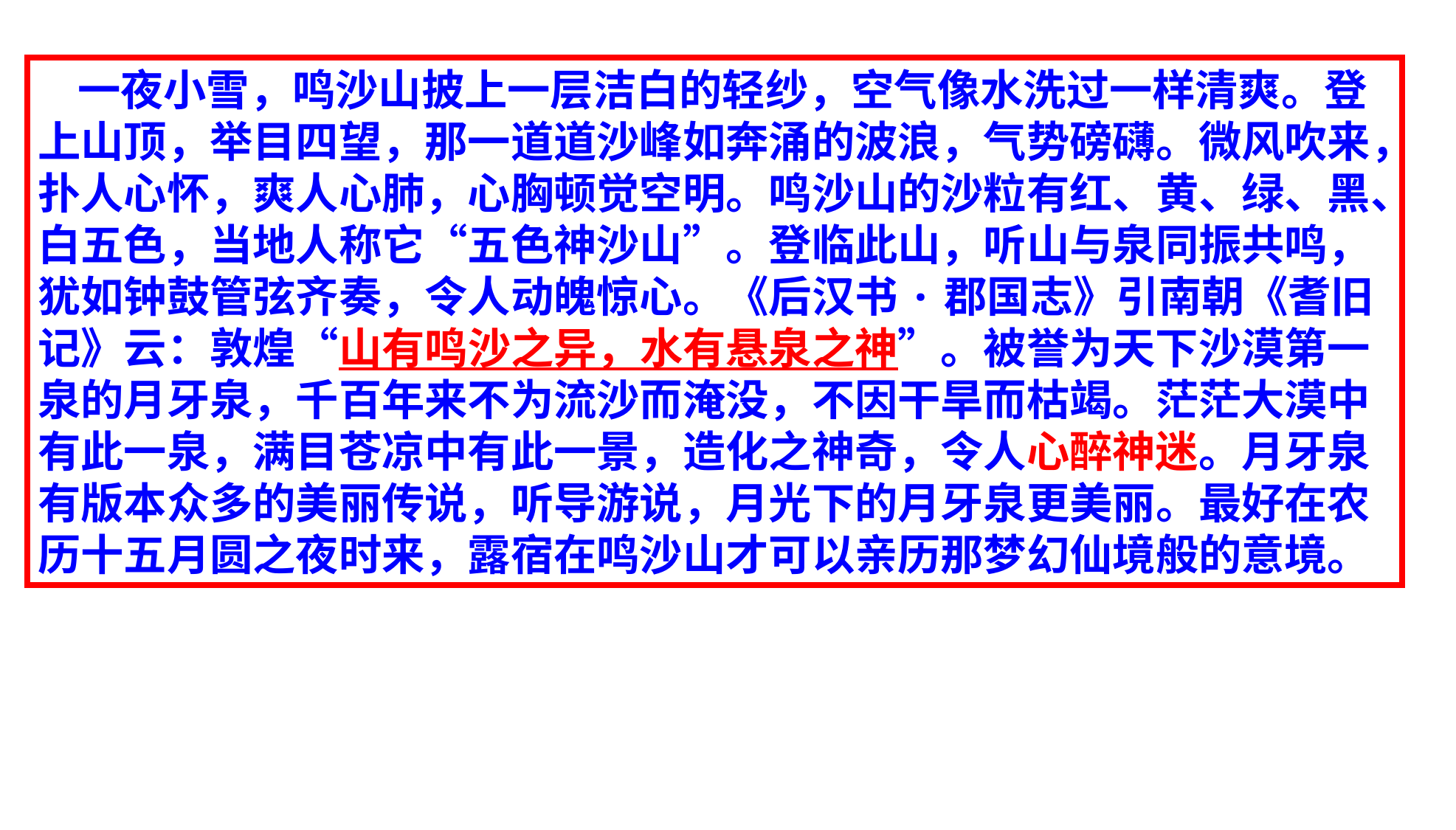

一夜小雪，鸣沙山披上一层洁白的轻纱，空气像水洗过一样清爽。登上山顶，举目四望，那一道道沙峰如奔涌的波浪，气势磅礴。微风吹来，扑人心怀，爽人心肺，心胸顿觉空明。鸣沙山的沙粒有红、黄、绿、黑、白五色，当地人称它“五色神沙山”。登临此山，听山与泉同振共鸣，犹如钟鼓管弦齐奏，令人动魄惊心。《后汉书·郡国志》引南朝《耆旧记》云：敦煌“山有鸣沙之异，水有悬泉之神”。被誉为天下沙漠第一泉的月牙泉，千百年来不为流沙而淹没，不因干旱而枯竭。茫茫大漠中有此一泉，满目苍凉中有此一景，造化之神奇，令人心醉神迷。月牙泉有版本众多的美丽传说，听导游说，月光下的月牙泉更美丽。最好在农历十五月圆之夜时来，露宿在鸣沙山才可以亲历那梦幻仙境般的意境。